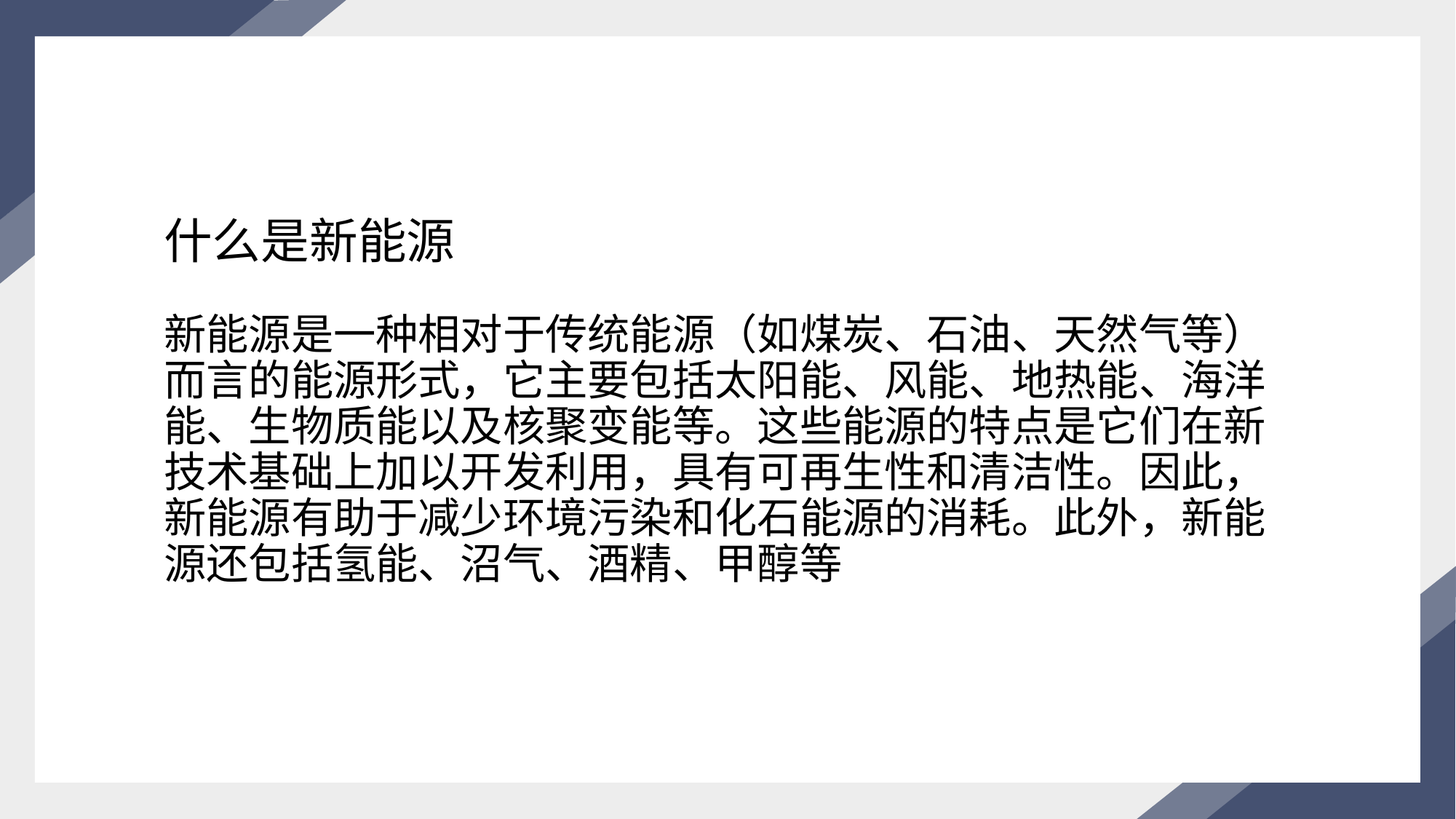

# 什么是新能源
新能源是一种相对于传统能源（如煤炭、石油、天然气等）而言的能源形式，它主要包括太阳能、风能、地热能、海洋能、生物质能以及核聚变能等。这些能源的特点是它们在新技术基础上加以开发利用，具有可再生性和清洁性。因此，新能源有助于减少环境污染和化石能源的消耗。此外，新能源还包括氢能、沼气、酒精、甲醇等